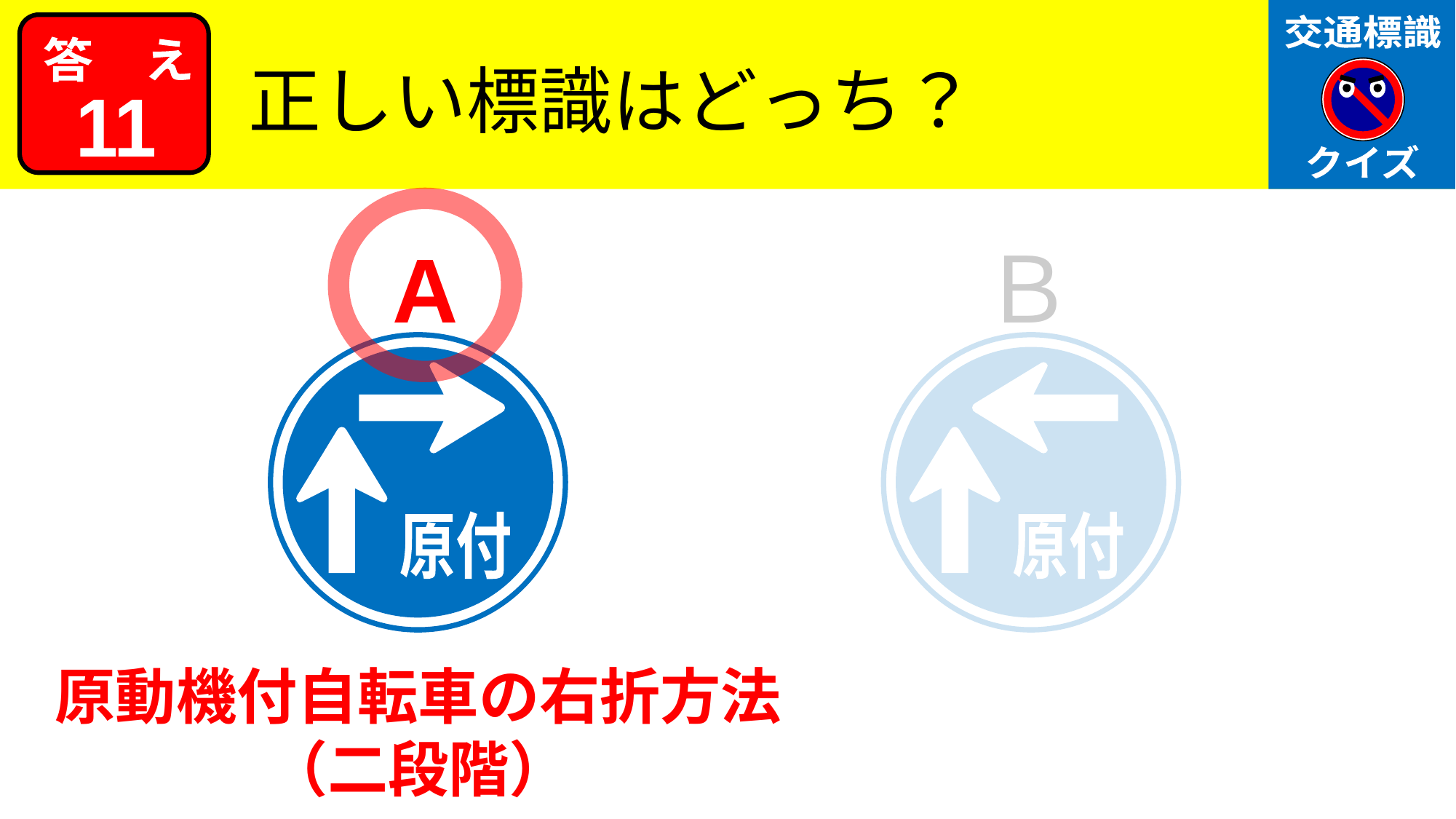

交通標識

クイズ

答　え
正しい標識はどっち？
11

A
Ｂ

原付

原付
原動機付自転車の右折方法
（二段階）